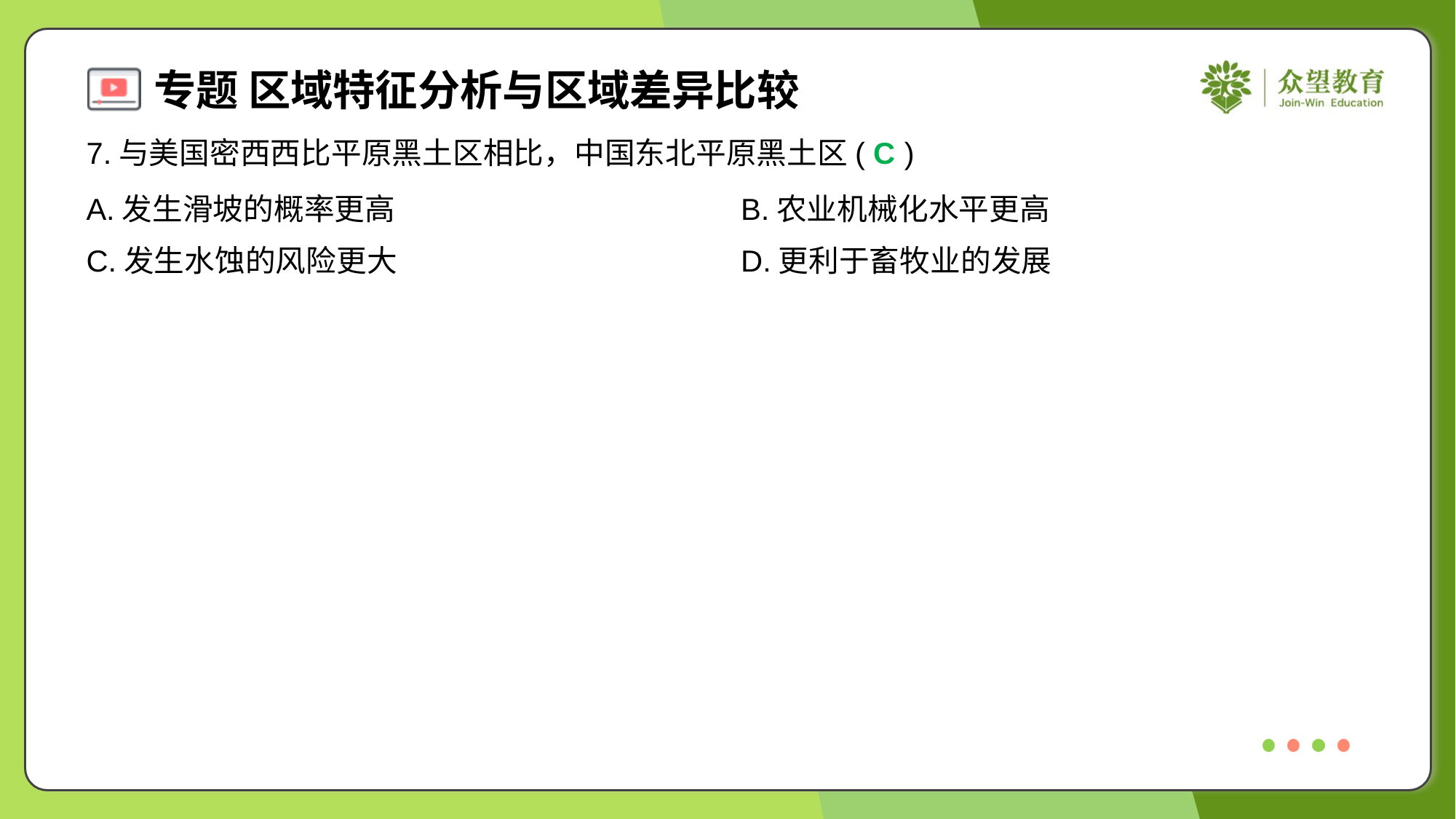

7.与美国密西西比平原黑土区相比，中国东北平原黑土区(     )
C
A.发生滑坡的概率更高	B.农业机械化水平更高
C.发生水蚀的风险更大	D.更利于畜牧业的发展